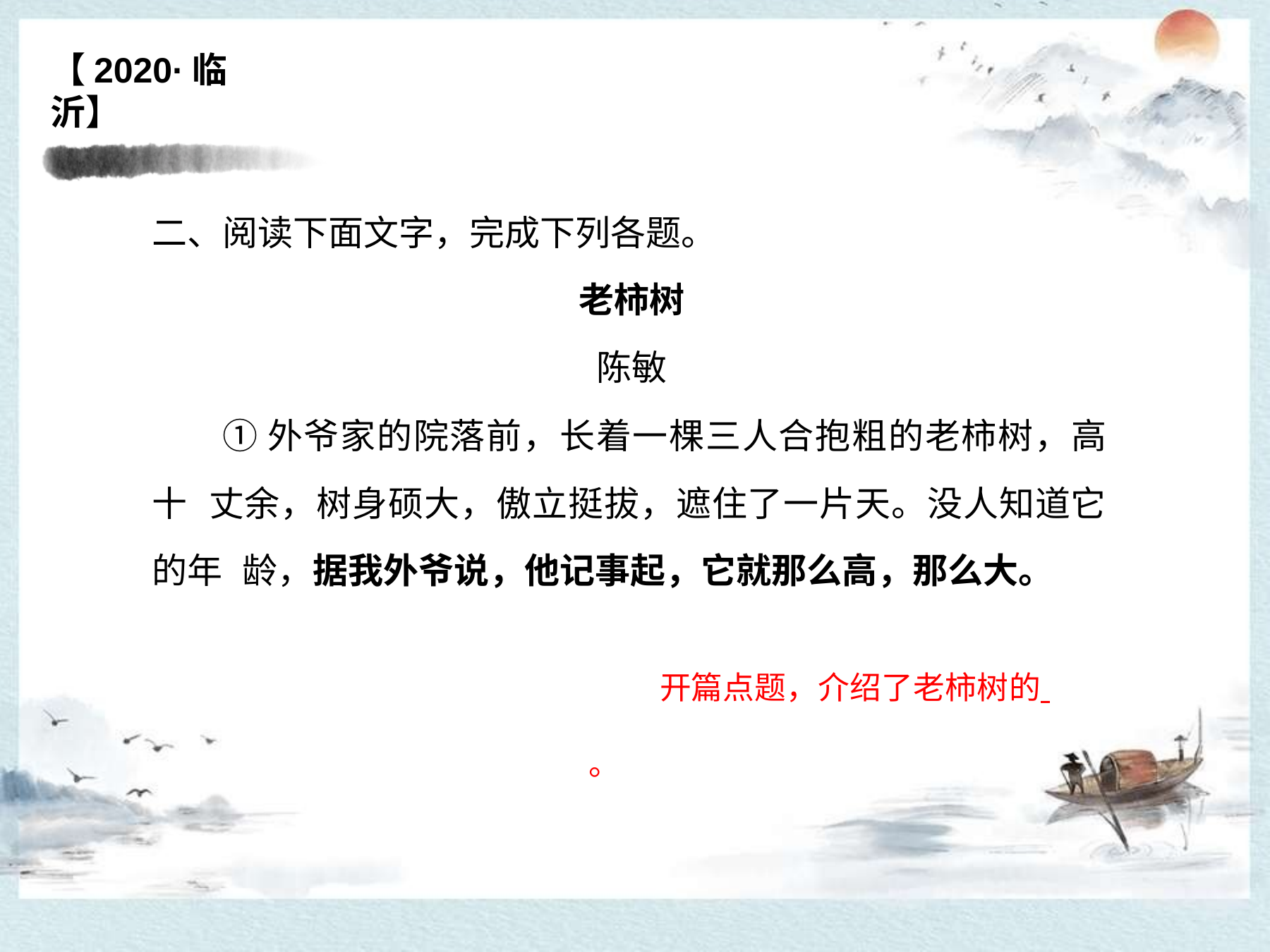

【2020·临沂】

# 二、阅读下面文字，完成下列各题。
老柿树
陈敏
①外爷家的院落前，长着一棵三人合抱粗的老柿树，高十  丈余，树身硕大，傲立挺拔，遮住了一片天。没人知道它的年  龄，据我外爷说，他记事起，它就那么高，那么大。

开篇点题，介绍了老柿树的 	。